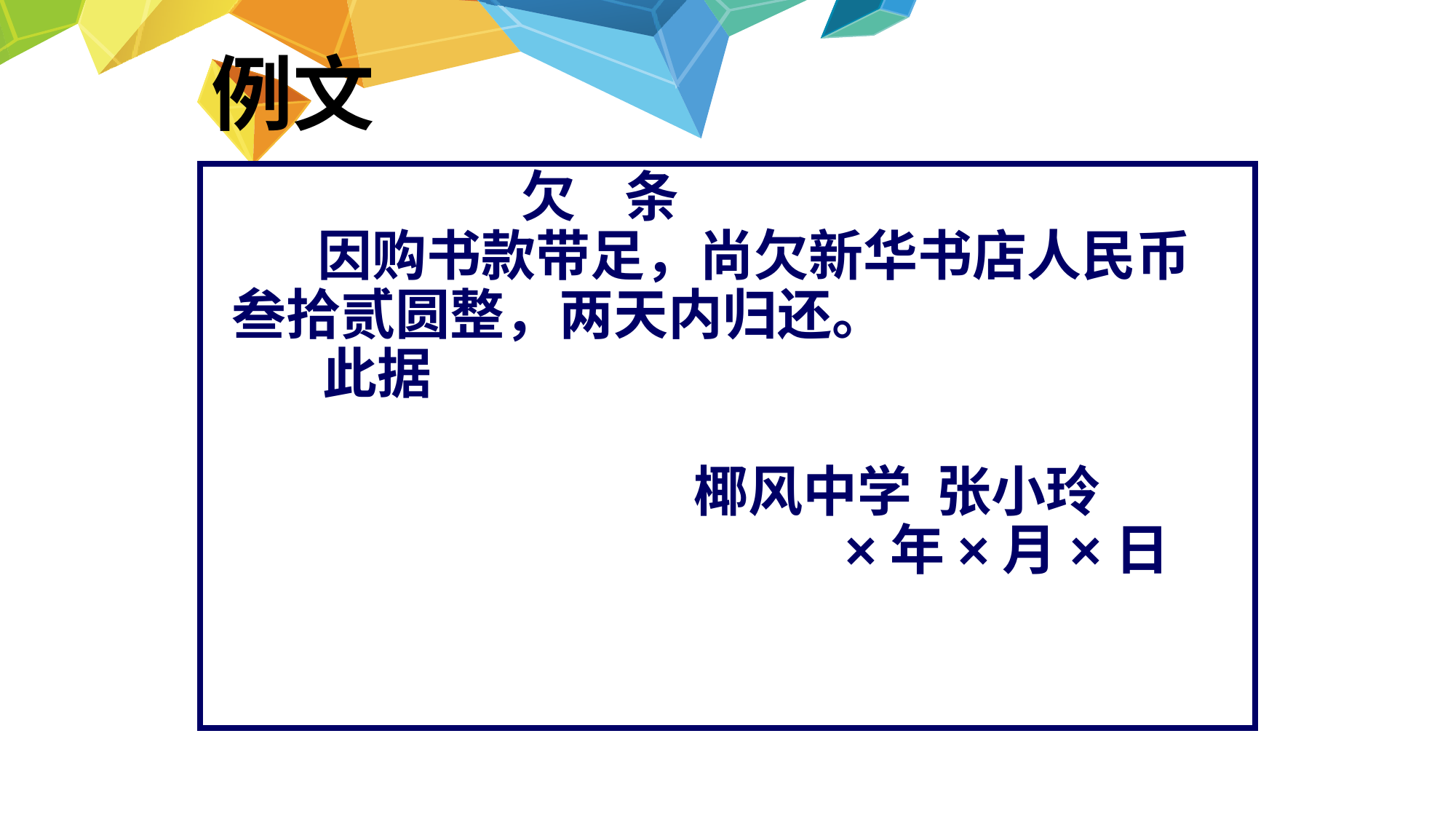

# 例文
                        欠    条
       因购书款带足，尚欠新华书店人民币
叁拾贰圆整，两天内归还。
        此据
                                      椰风中学  张小玲
                                          ×年×月×日